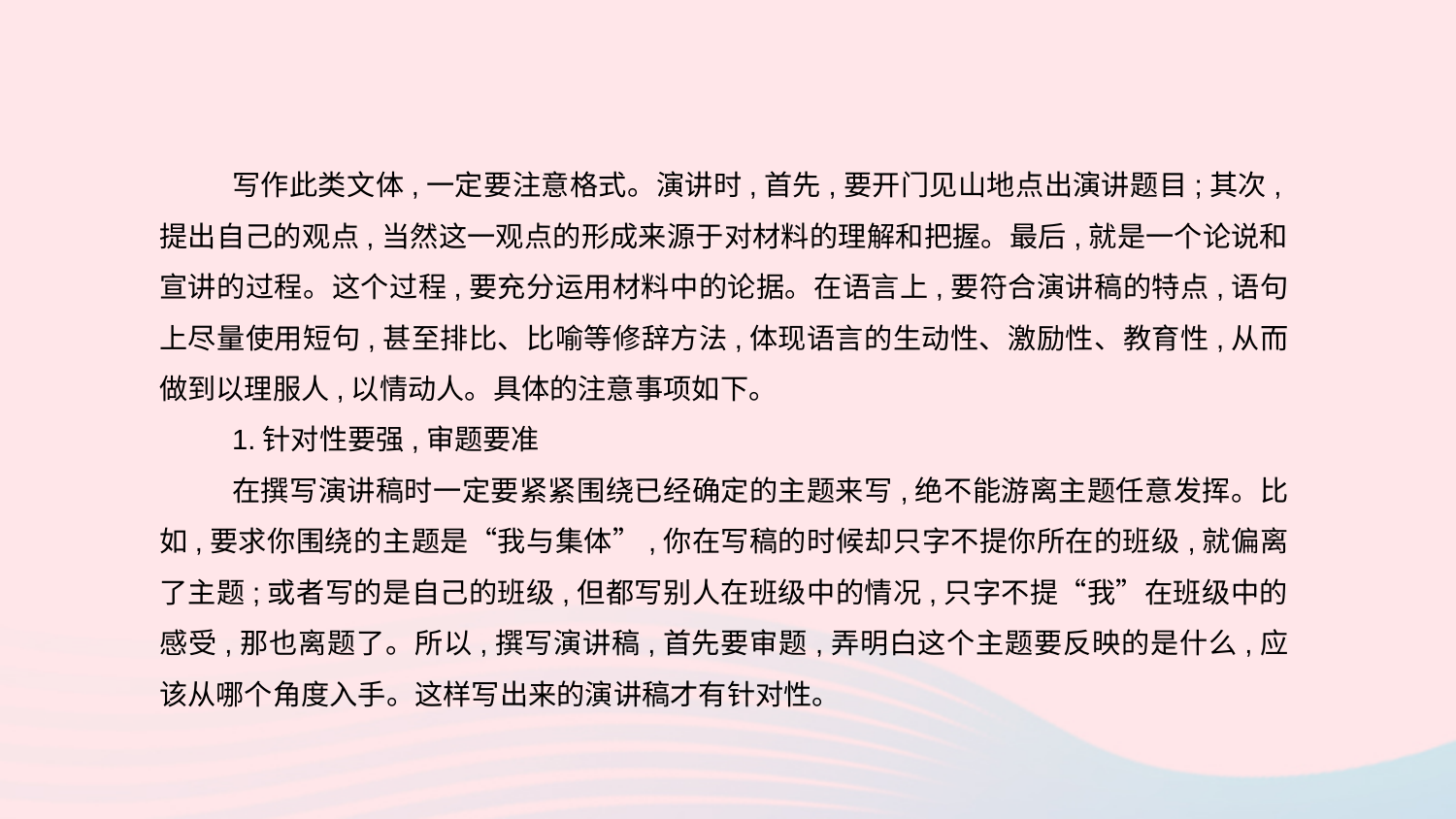

写作此类文体,一定要注意格式。演讲时,首先,要开门见山地点出演讲题目;其次,提出自己的观点,当然这一观点的形成来源于对材料的理解和把握。最后,就是一个论说和宣讲的过程。这个过程,要充分运用材料中的论据。在语言上,要符合演讲稿的特点,语句上尽量使用短句,甚至排比、比喻等修辞方法,体现语言的生动性、激励性、教育性,从而做到以理服人,以情动人。具体的注意事项如下。
1.针对性要强,审题要准
在撰写演讲稿时一定要紧紧围绕已经确定的主题来写,绝不能游离主题任意发挥。比如,要求你围绕的主题是“我与集体”,你在写稿的时候却只字不提你所在的班级,就偏离了主题;或者写的是自己的班级,但都写别人在班级中的情况,只字不提“我”在班级中的感受,那也离题了。所以,撰写演讲稿,首先要审题,弄明白这个主题要反映的是什么,应该从哪个角度入手。这样写出来的演讲稿才有针对性。